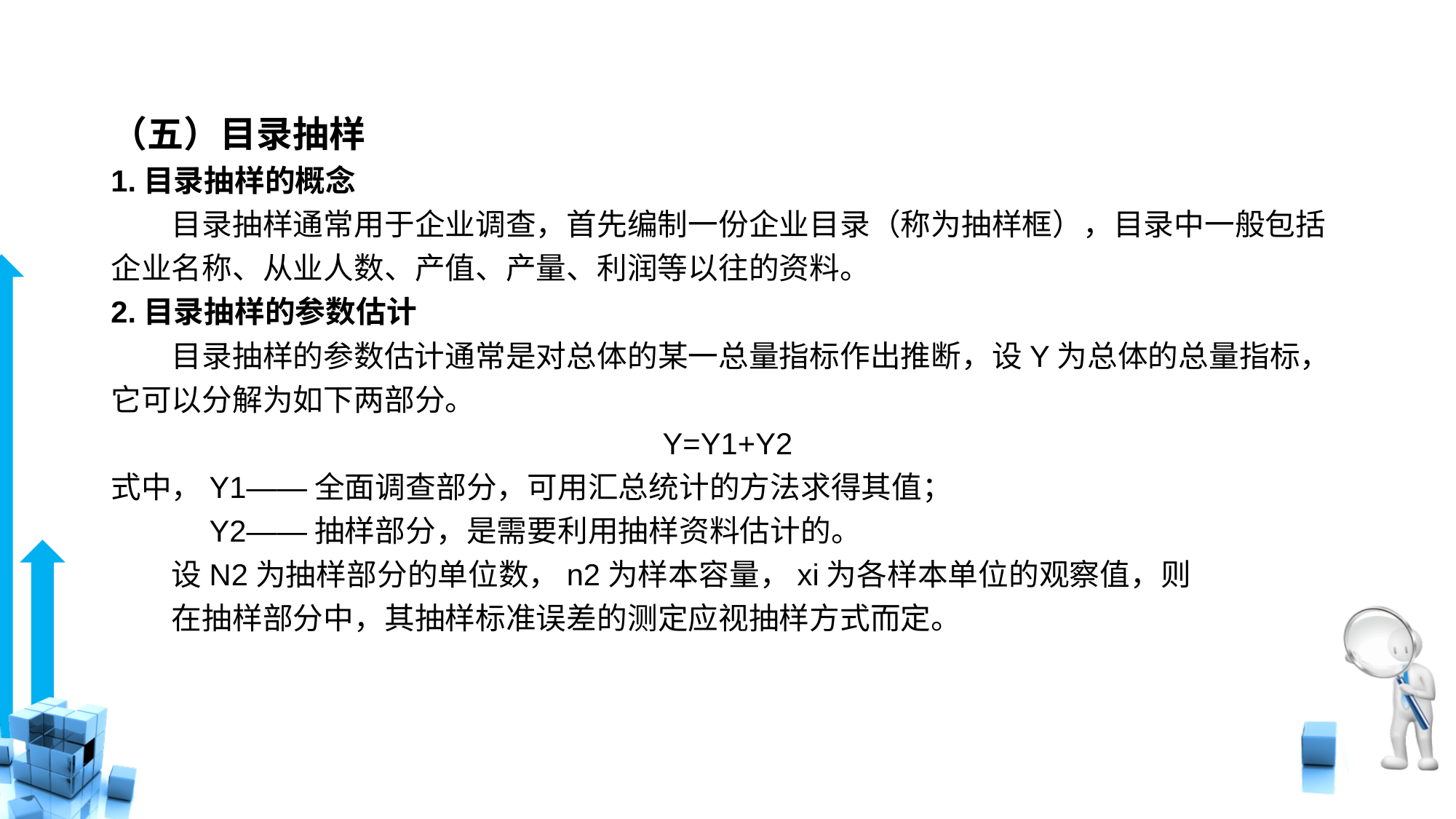

# （五）目录抽样
1.目录抽样的概念
　　目录抽样通常用于企业调查，首先编制一份企业目录（称为抽样框），目录中一般包括企业名称、从业人数、产值、产量、利润等以往的资料。
2.目录抽样的参数估计
　　目录抽样的参数估计通常是对总体的某一总量指标作出推断，设Y为总体的总量指标，它可以分解为如下两部分。
Y=Y1+Y2
式中，Y1——全面调查部分，可用汇总统计的方法求得其值；
　　　Y2——抽样部分，是需要利用抽样资料估计的。
　　设N2为抽样部分的单位数，n2为样本容量，xi为各样本单位的观察值，则
　　在抽样部分中，其抽样标准误差的测定应视抽样方式而定。